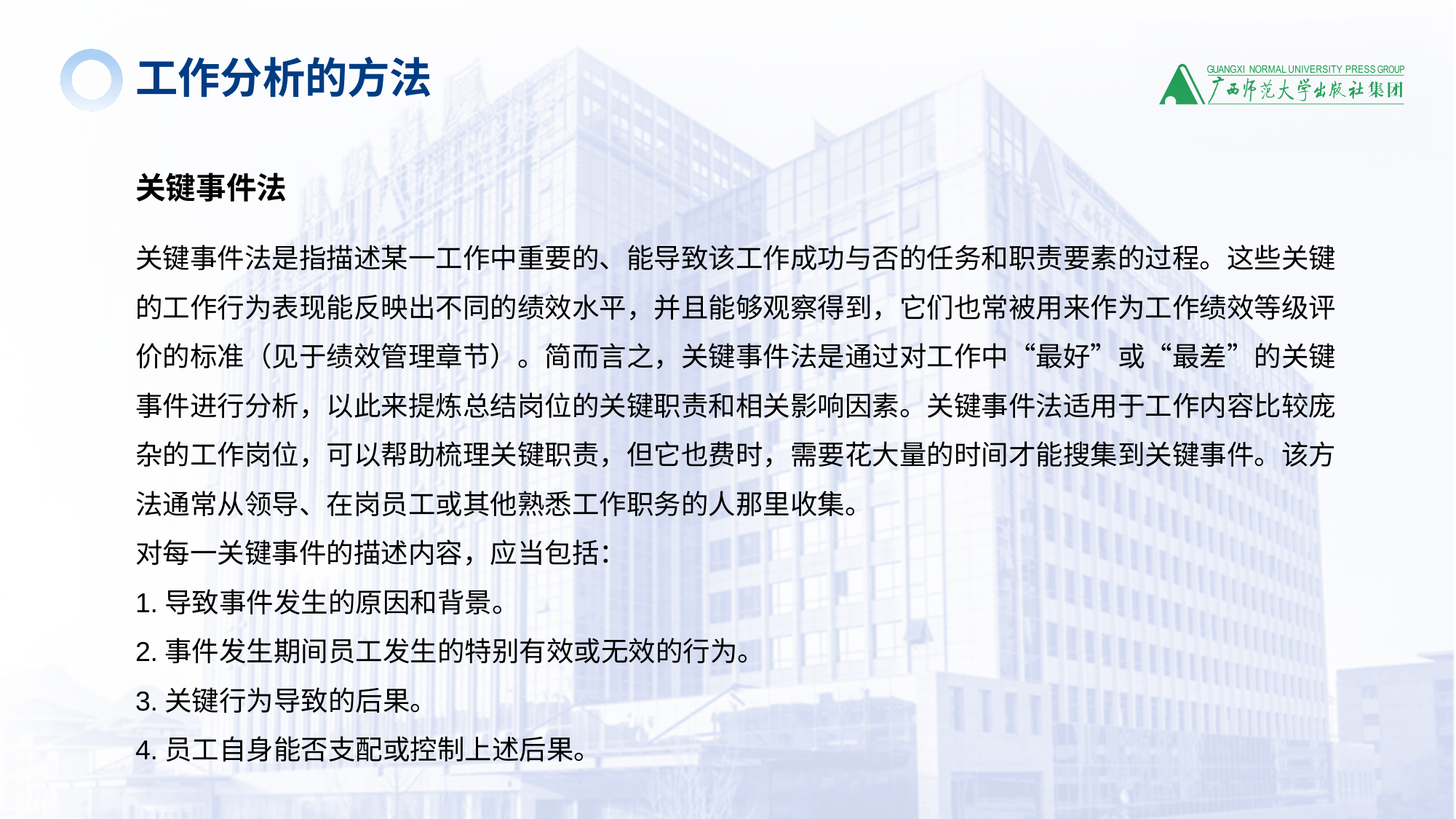

工作分析的方法

关键事件法
关键事件法是指描述某一工作中重要的、能导致该工作成功与否的任务和职责要素的过程。这些关键的工作行为表现能反映出不同的绩效水平，并且能够观察得到，它们也常被用来作为工作绩效等级评价的标准（见于绩效管理章节）。简而言之，关键事件法是通过对工作中“最好”或“最差”的关键事件进行分析，以此来提炼总结岗位的关键职责和相关影响因素。关键事件法适用于工作内容比较庞杂的工作岗位，可以帮助梳理关键职责，但它也费时，需要花大量的时间才能搜集到关键事件。该方法通常从领导、在岗员工或其他熟悉工作职务的人那里收集。
对每一关键事件的描述内容，应当包括：
1.导致事件发生的原因和背景。
2.事件发生期间员工发生的特别有效或无效的行为。
3.关键行为导致的后果。
4.员工自身能否支配或控制上述后果。